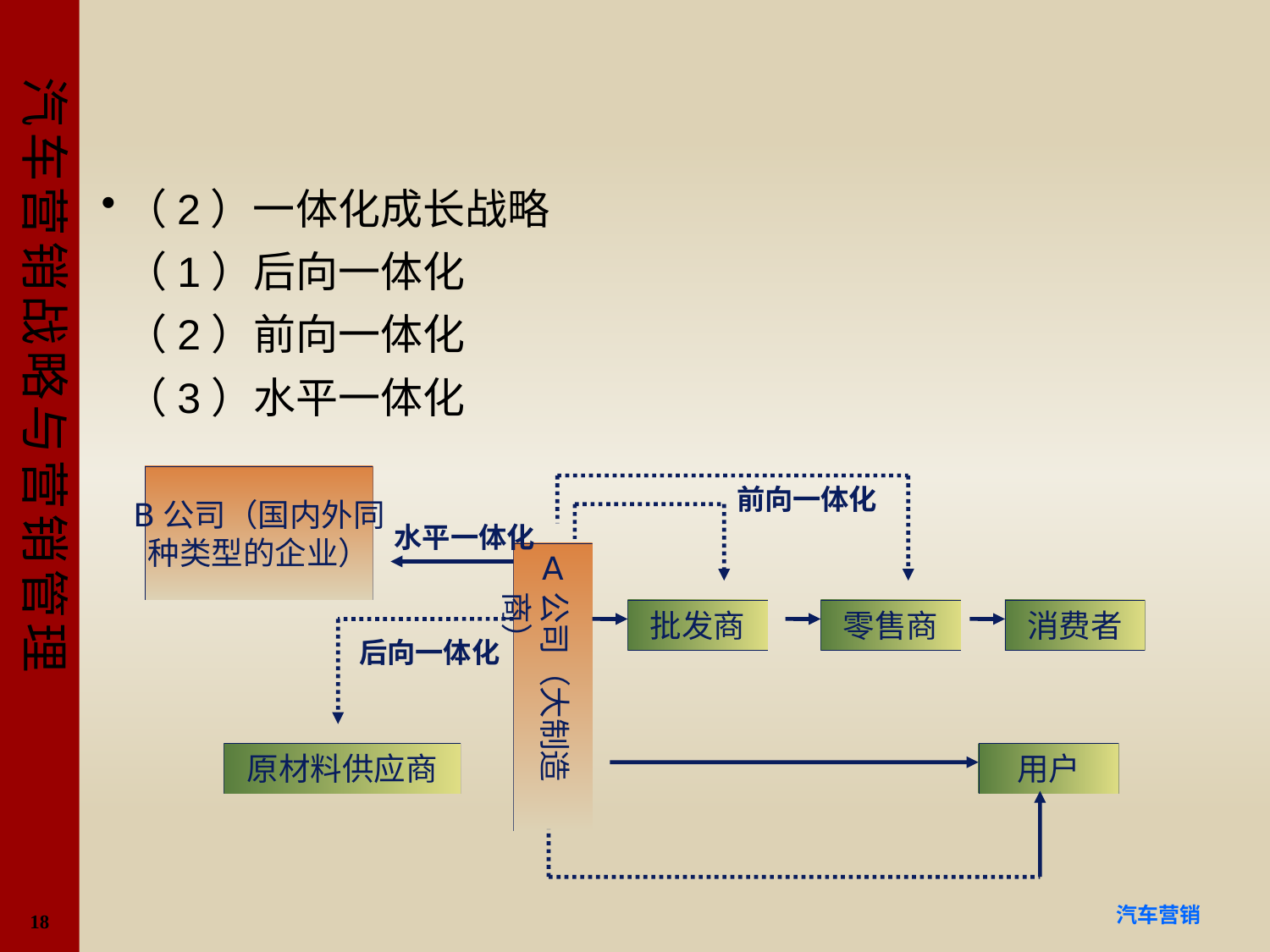

#
（2）一体化成长战略
（1）后向一体化
（2）前向一体化
（3）水平一体化
B公司（国内外同
种类型的企业）

前向一体化

水平一体化
A

公司（大制造商）

批发商
零售商
消费者

后向一体化
原材料供应商
用户

18